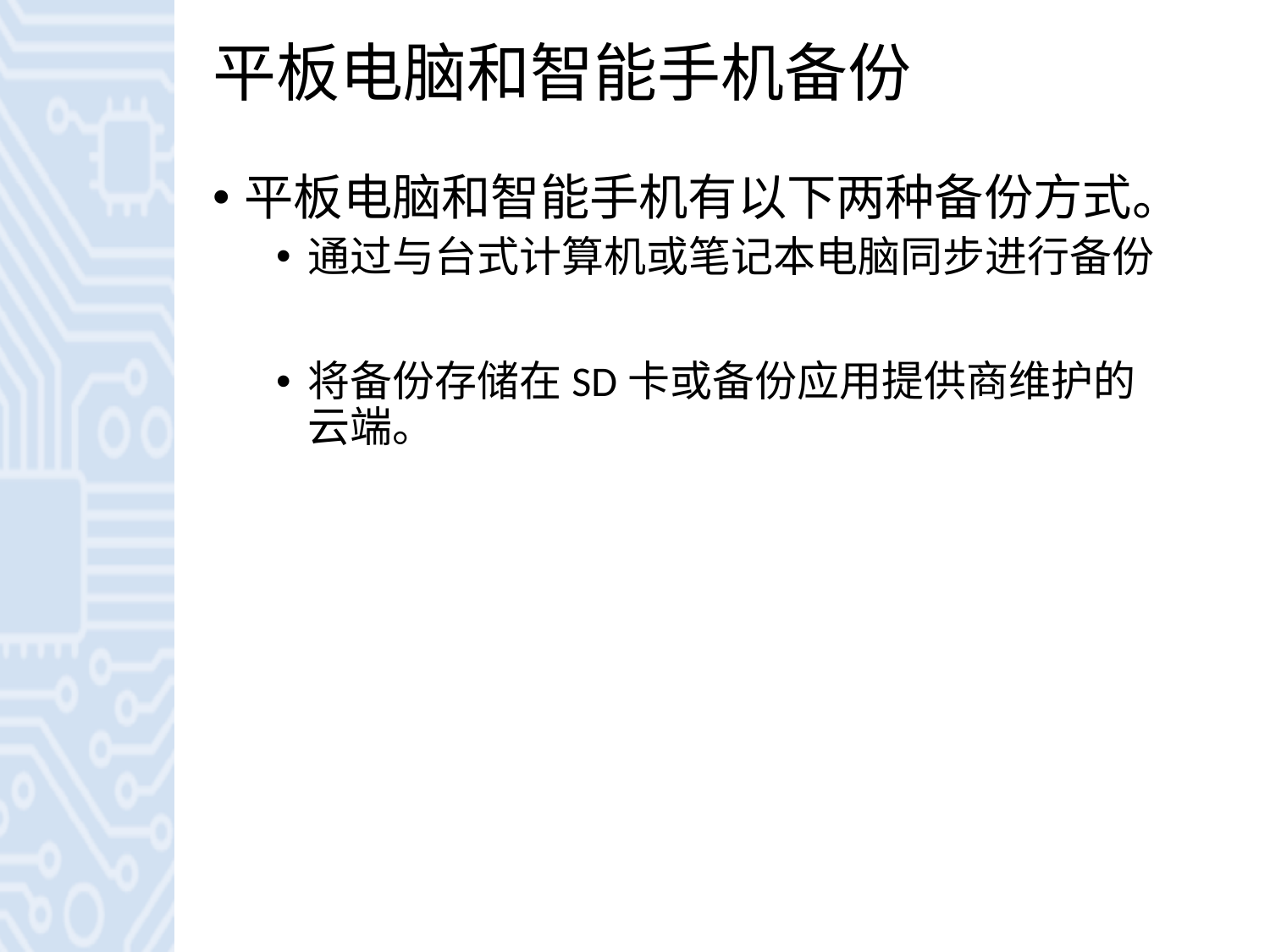

# 平板电脑和智能手机备份
平板电脑和智能手机有以下两种备份方式。
通过与台式计算机或笔记本电脑同步进行备份

将备份存储在SD卡或备份应用提供商维护的云端。